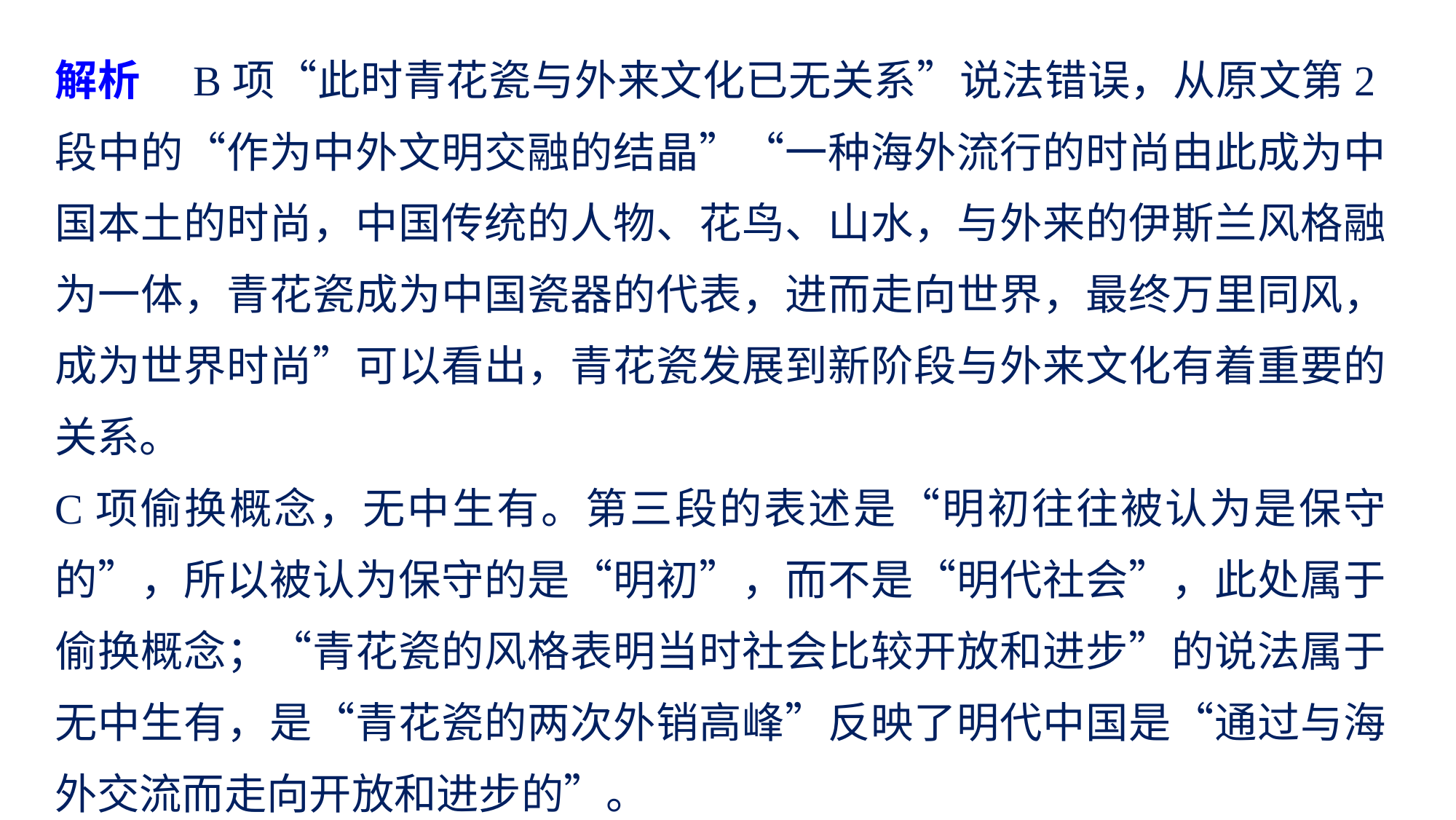

解析　B项“此时青花瓷与外来文化已无关系”说法错误，从原文第2段中的“作为中外文明交融的结晶”“一种海外流行的时尚由此成为中国本土的时尚，中国传统的人物、花鸟、山水，与外来的伊斯兰风格融为一体，青花瓷成为中国瓷器的代表，进而走向世界，最终万里同风，成为世界时尚”可以看出，青花瓷发展到新阶段与外来文化有着重要的关系。
C项偷换概念，无中生有。第三段的表述是“明初往往被认为是保守的”，所以被认为保守的是“明初”，而不是“明代社会”，此处属于偷换概念；“青花瓷的风格表明当时社会比较开放和进步”的说法属于无中生有，是“青花瓷的两次外销高峰”反映了明代中国是“通过与海外交流而走向开放和进步的”。